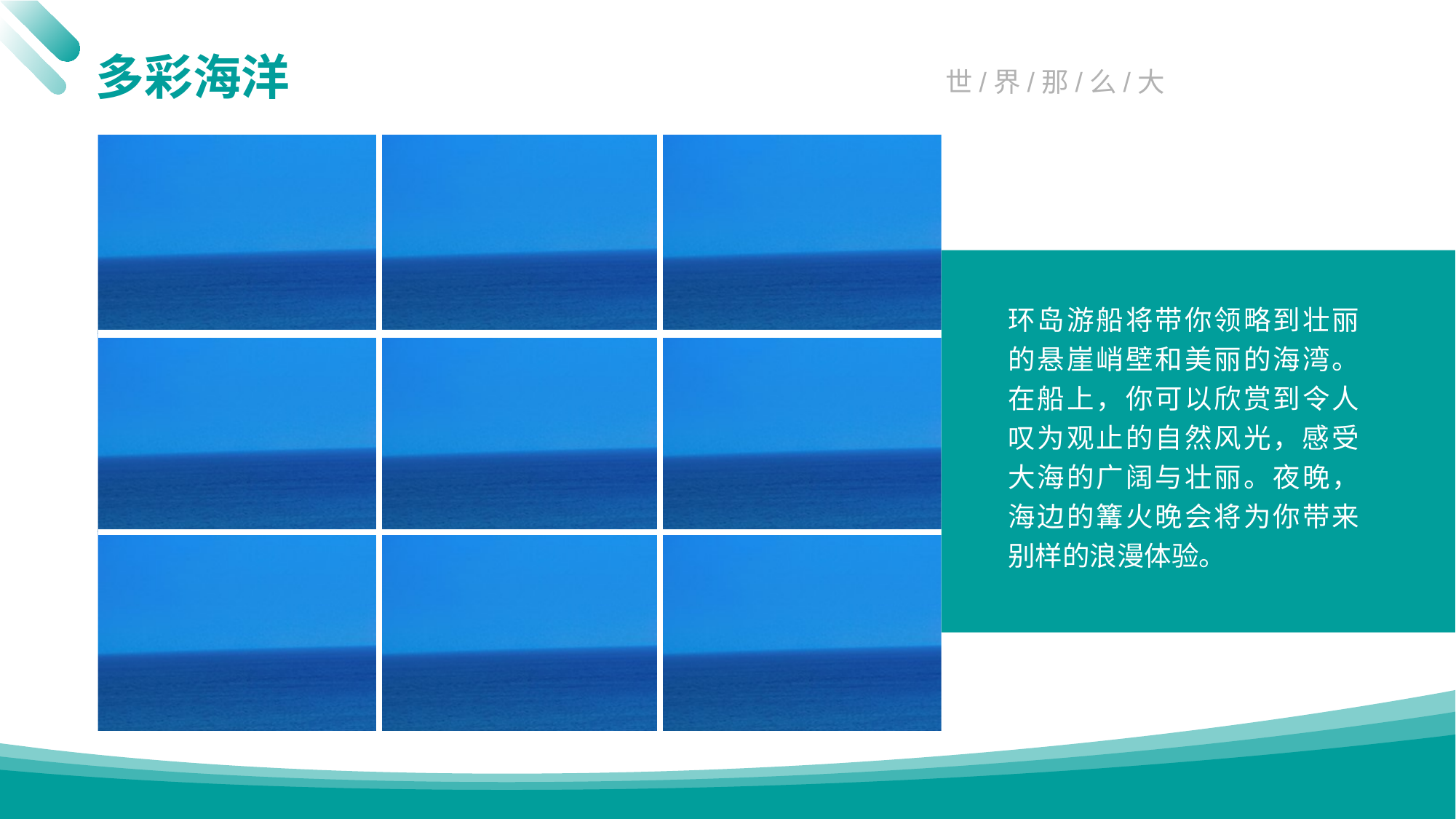

多彩海洋
|  |  |  |
| --- | --- | --- |
|  |  |  |
|  |  |  |

环岛游船将带你领略到壮丽的悬崖峭壁和美丽的海湾。在船上，你可以欣赏到令人叹为观止的自然风光，感受大海的广阔与壮丽。夜晚，海边的篝火晚会将为你带来别样的浪漫体验。